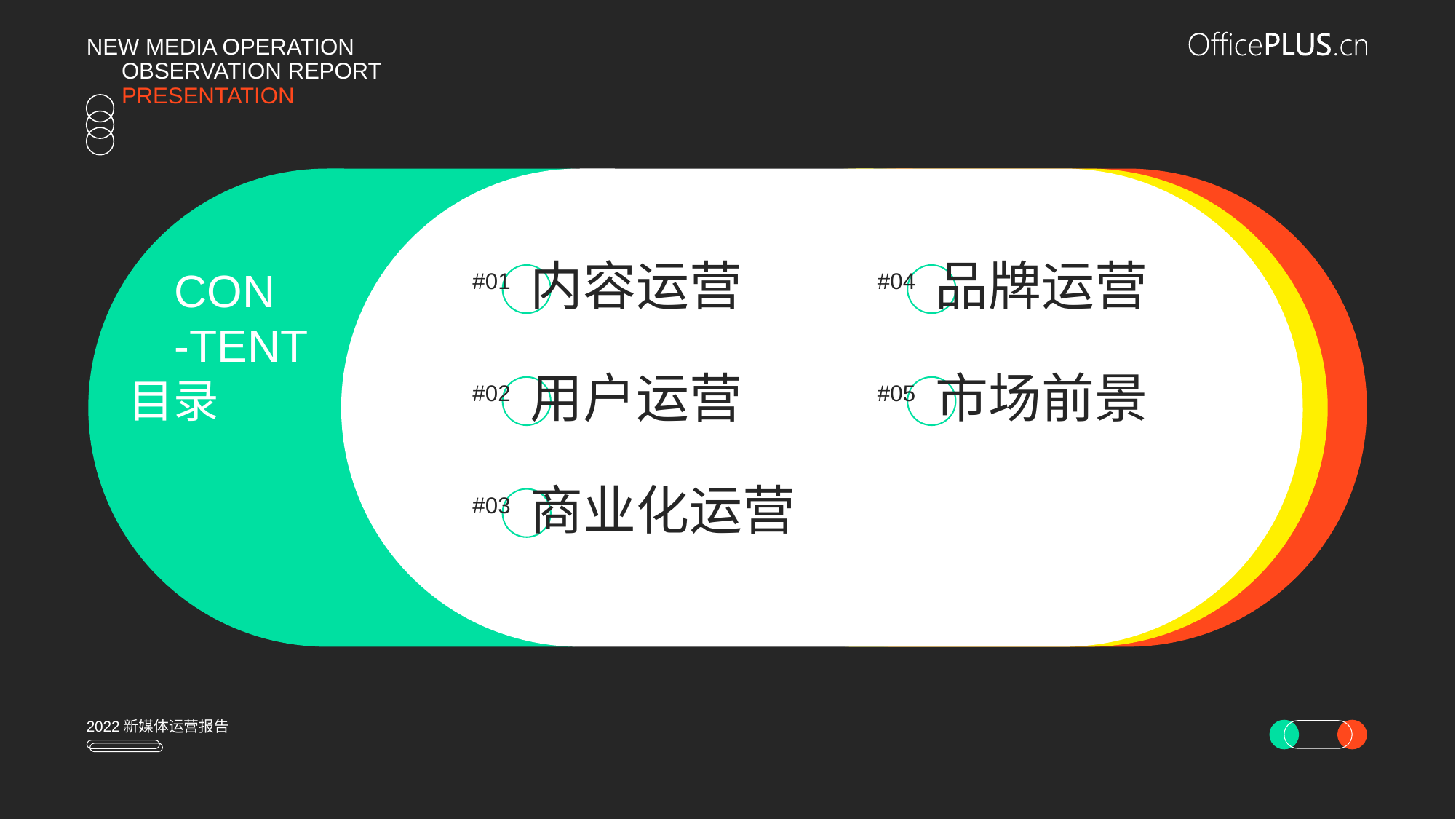

内容运营
品牌运营

#01
#04
用户运营
市场前景

#02
#05
商业化运营

#03
2022新媒体运营报告